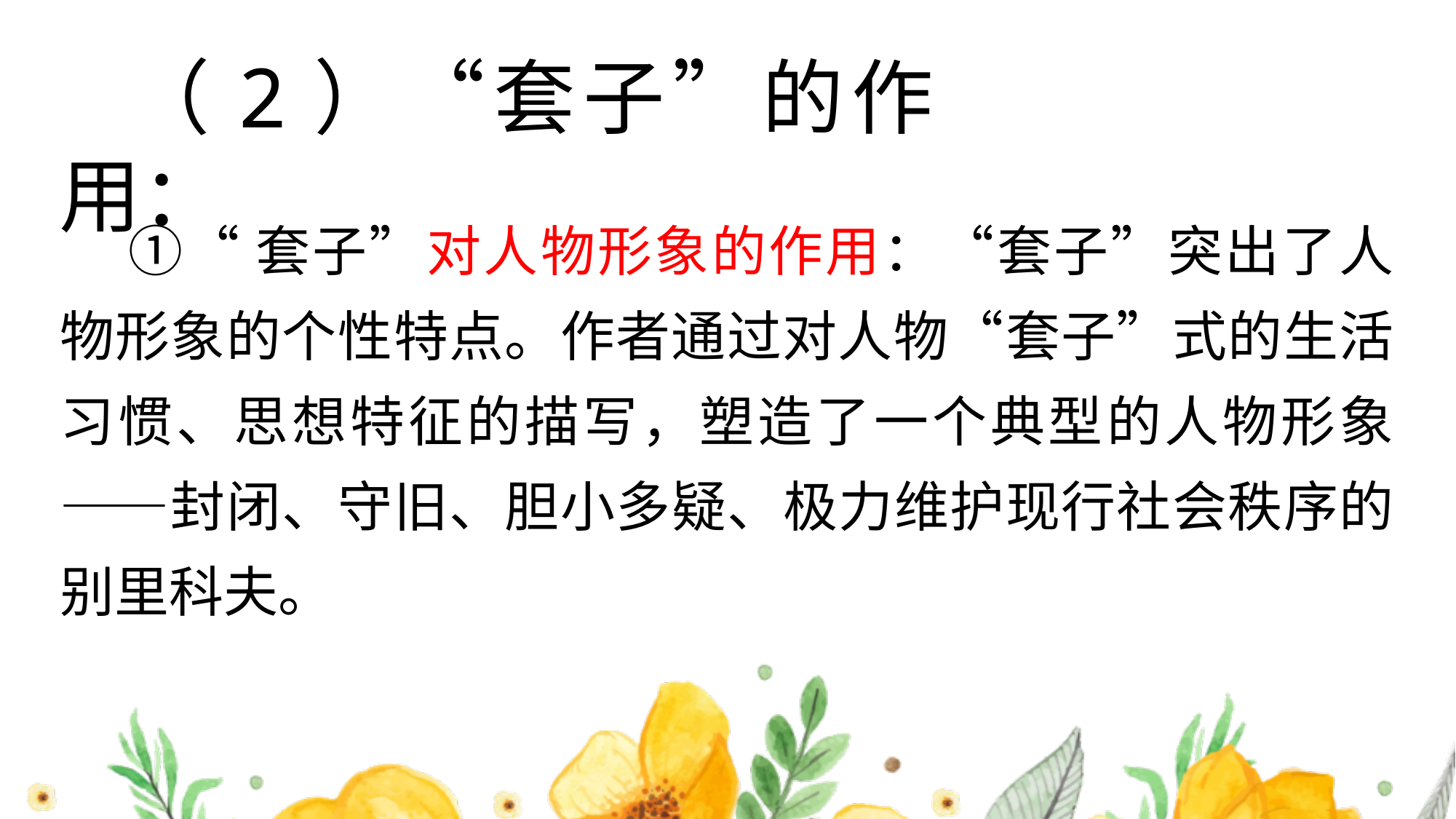

（2）“套子”的作用：
①“套子”对人物形象的作用：“套子”突出了人物形象的个性特点。作者通过对人物“套子”式的生活习惯、思想特征的描写，塑造了一个典型的人物形象——封闭、守旧、胆小多疑、极力维护现行社会秩序的别里科夫。